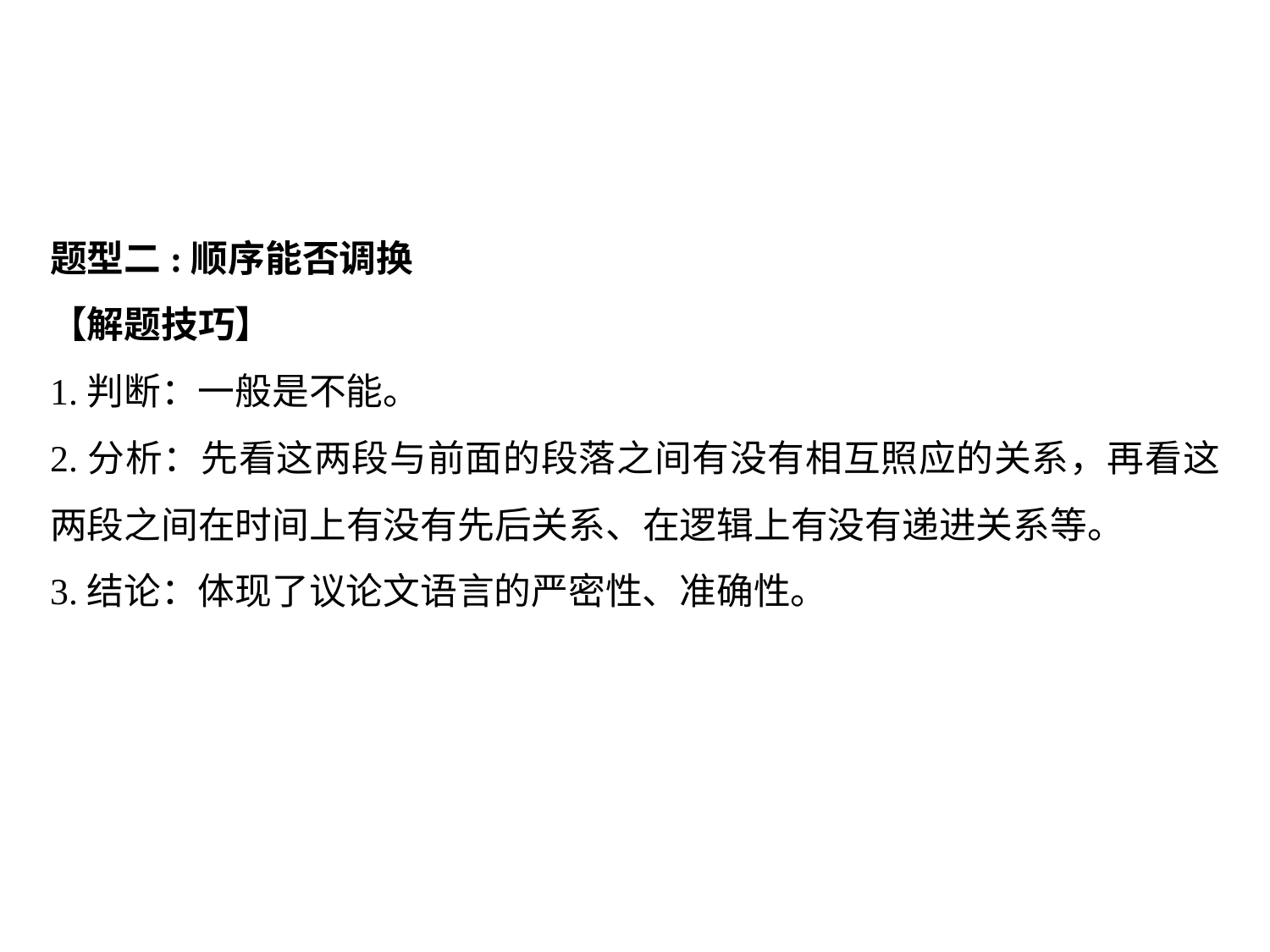

题型二:顺序能否调换
【解题技巧】
1.判断：一般是不能。
2.分析：先看这两段与前面的段落之间有没有相互照应的关系，再看这两段之间在时间上有没有先后关系、在逻辑上有没有递进关系等。
3.结论：体现了议论文语言的严密性、准确性。